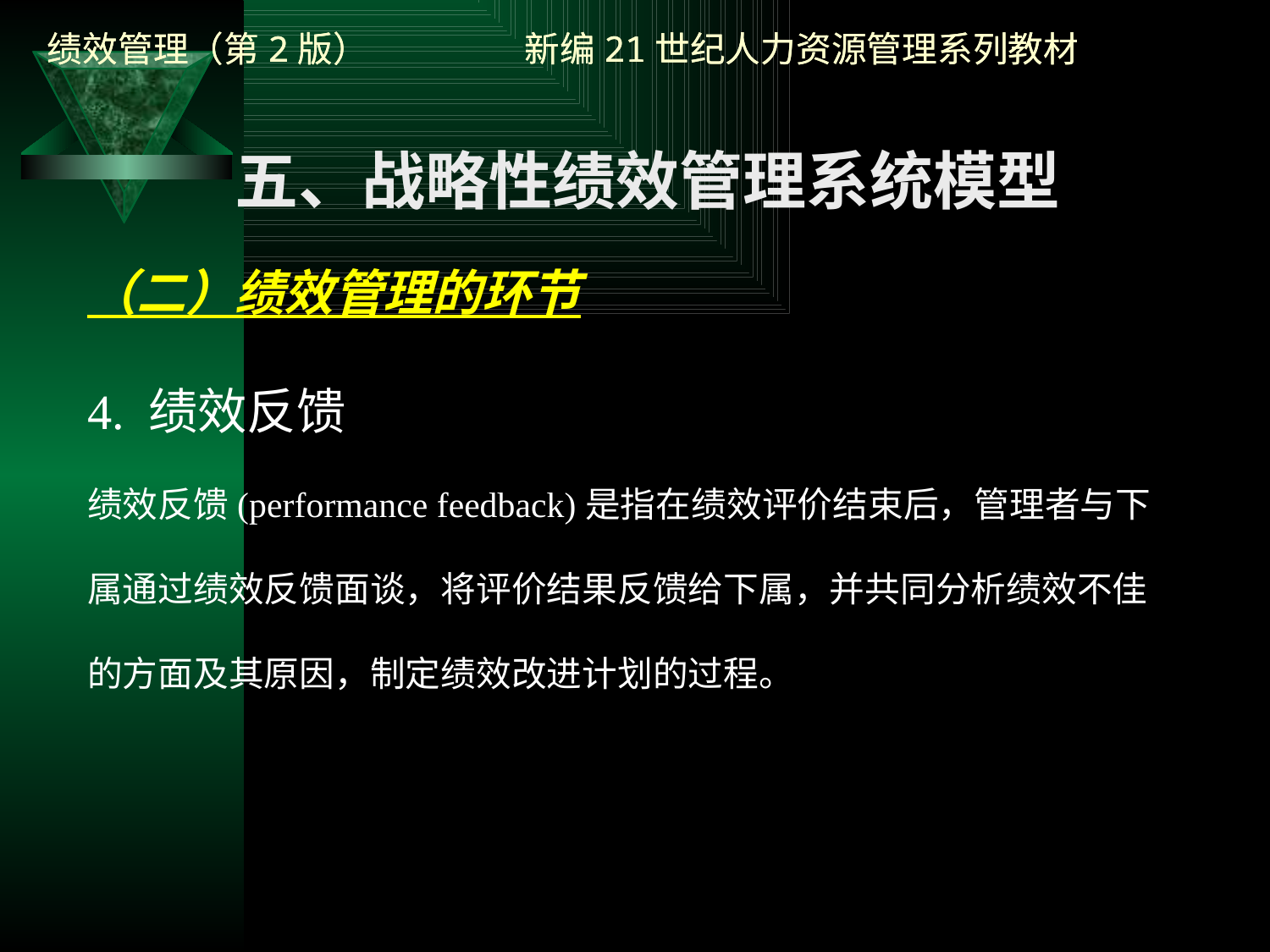

五、战略性绩效管理系统模型
（二）绩效管理的环节
4. 绩效反馈
绩效反馈(performance feedback)是指在绩效评价结束后，管理者与下属通过绩效反馈面谈，将评价结果反馈给下属，并共同分析绩效不佳的方面及其原因，制定绩效改进计划的过程。